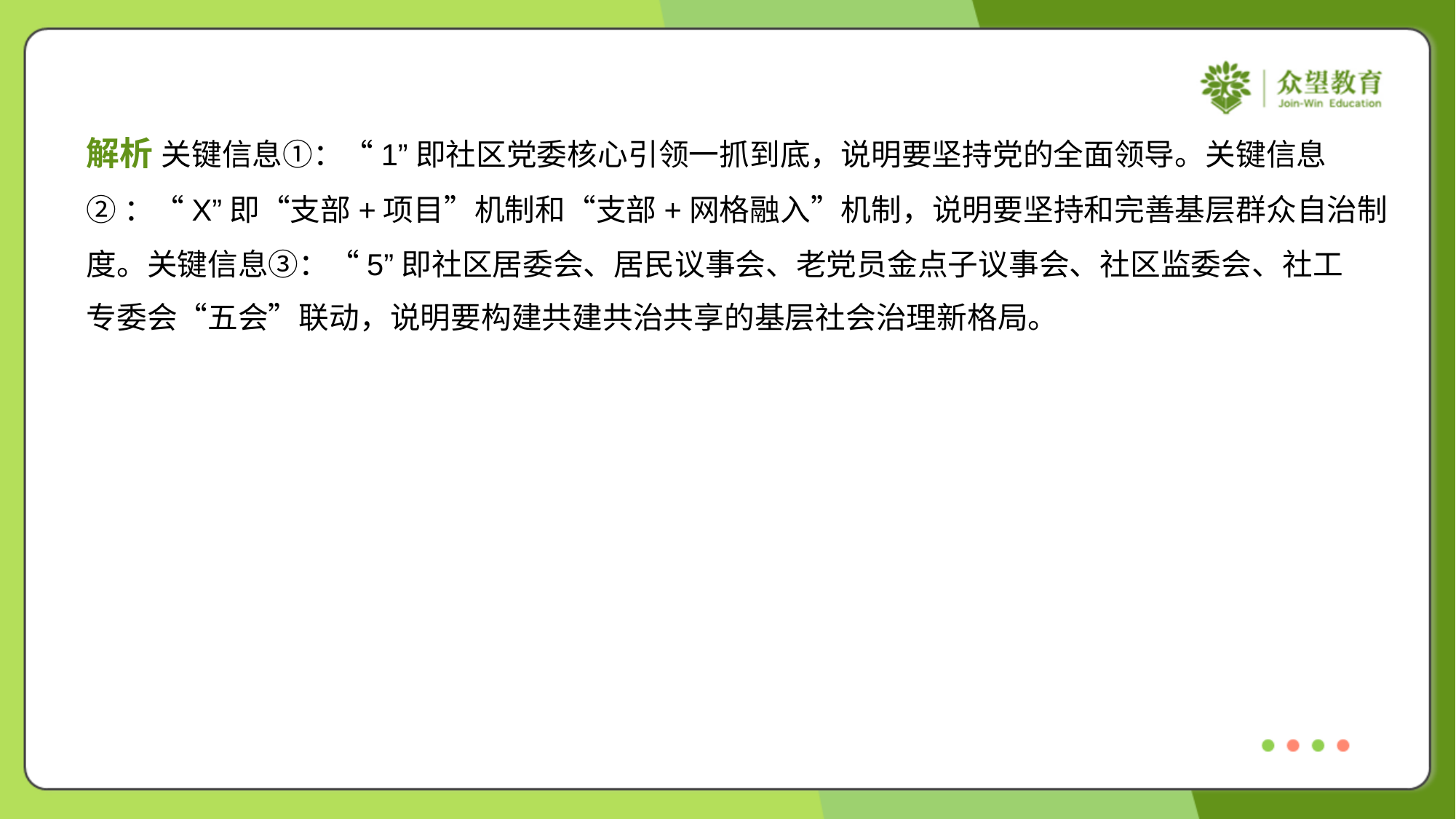

解析 关键信息①：“1”即社区党委核心引领一抓到底，说明要坚持党的全面领导。关键信息
②：“X”即“支部+项目”机制和“支部+网格融入”机制，说明要坚持和完善基层群众自治制
度。关键信息③：“5”即社区居委会、居民议事会、老党员金点子议事会、社区监委会、社工
专委会“五会”联动，说明要构建共建共治共享的基层社会治理新格局。